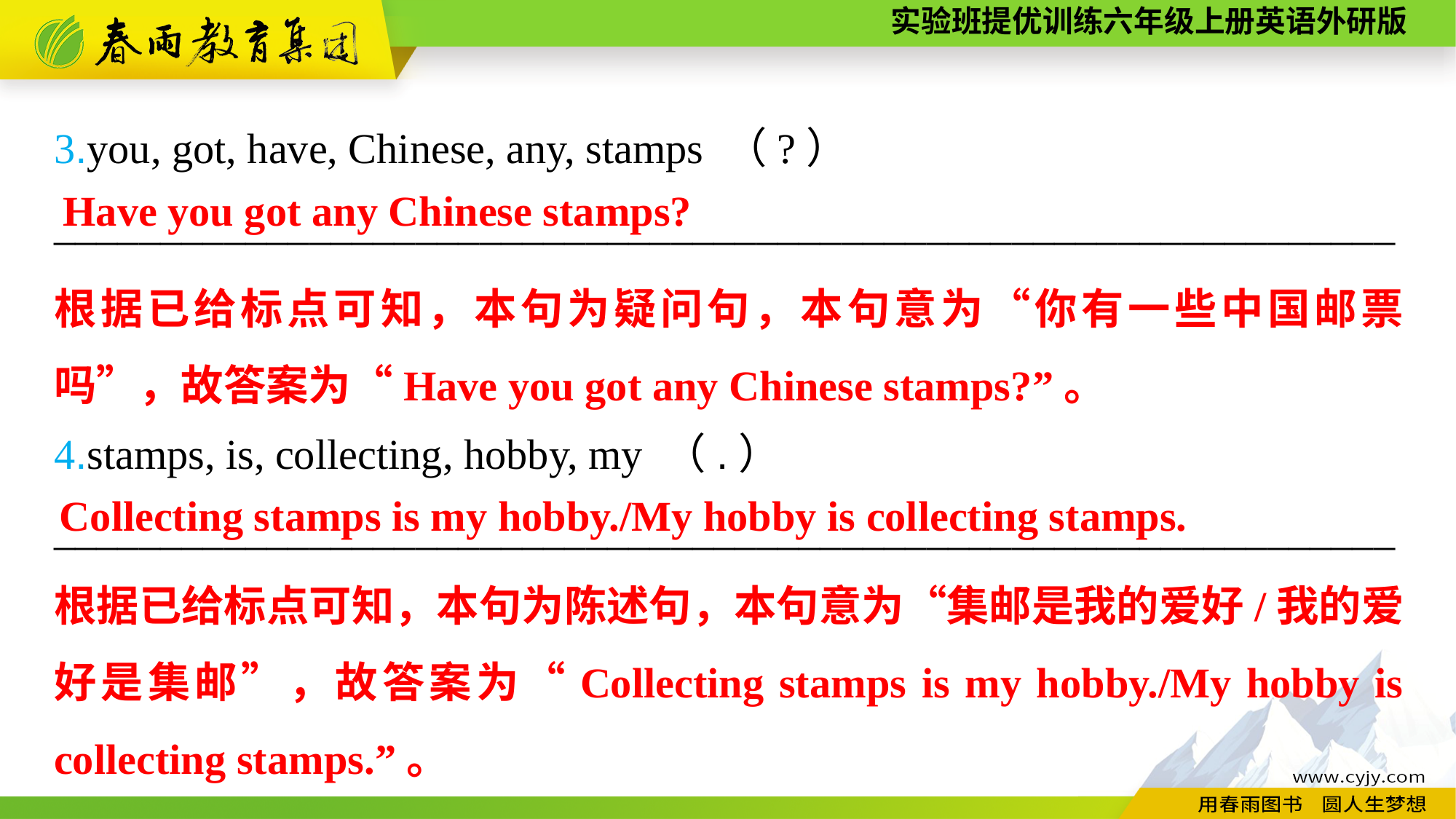

3.you, got, have, Chinese, any, stamps （?）
_______________________________________________________________

4.stamps, is, collecting, hobby, my （.）
_______________________________________________________________
Have you got any Chinese stamps?
根据已给标点可知，本句为疑问句，本句意为“你有一些中国邮票吗”，故答案为“Have you got any Chinese stamps?”。
Collecting stamps is my hobby./My hobby is collecting stamps.
根据已给标点可知，本句为陈述句，本句意为“集邮是我的爱好/我的爱好是集邮”，故答案为“Collecting stamps is my hobby./My hobby is collecting stamps.”。